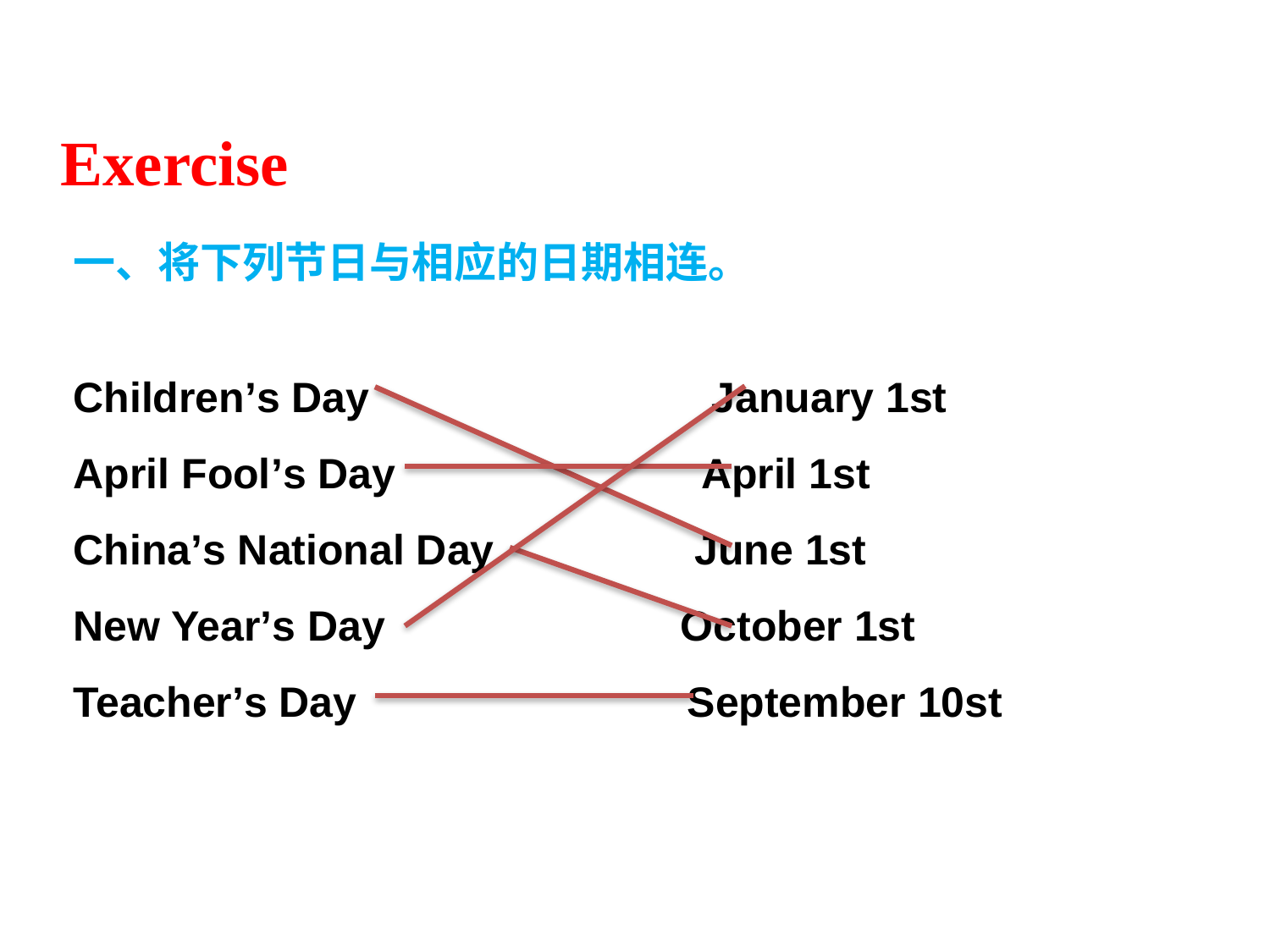

Exercise
一、将下列节日与相应的日期相连。
Children’s Day                             January 1st
April Fool’s Day                          April 1st
China’s National Day                 June 1st
New Year’s Day                         October 1st
Teacher’s Day                            September 10st